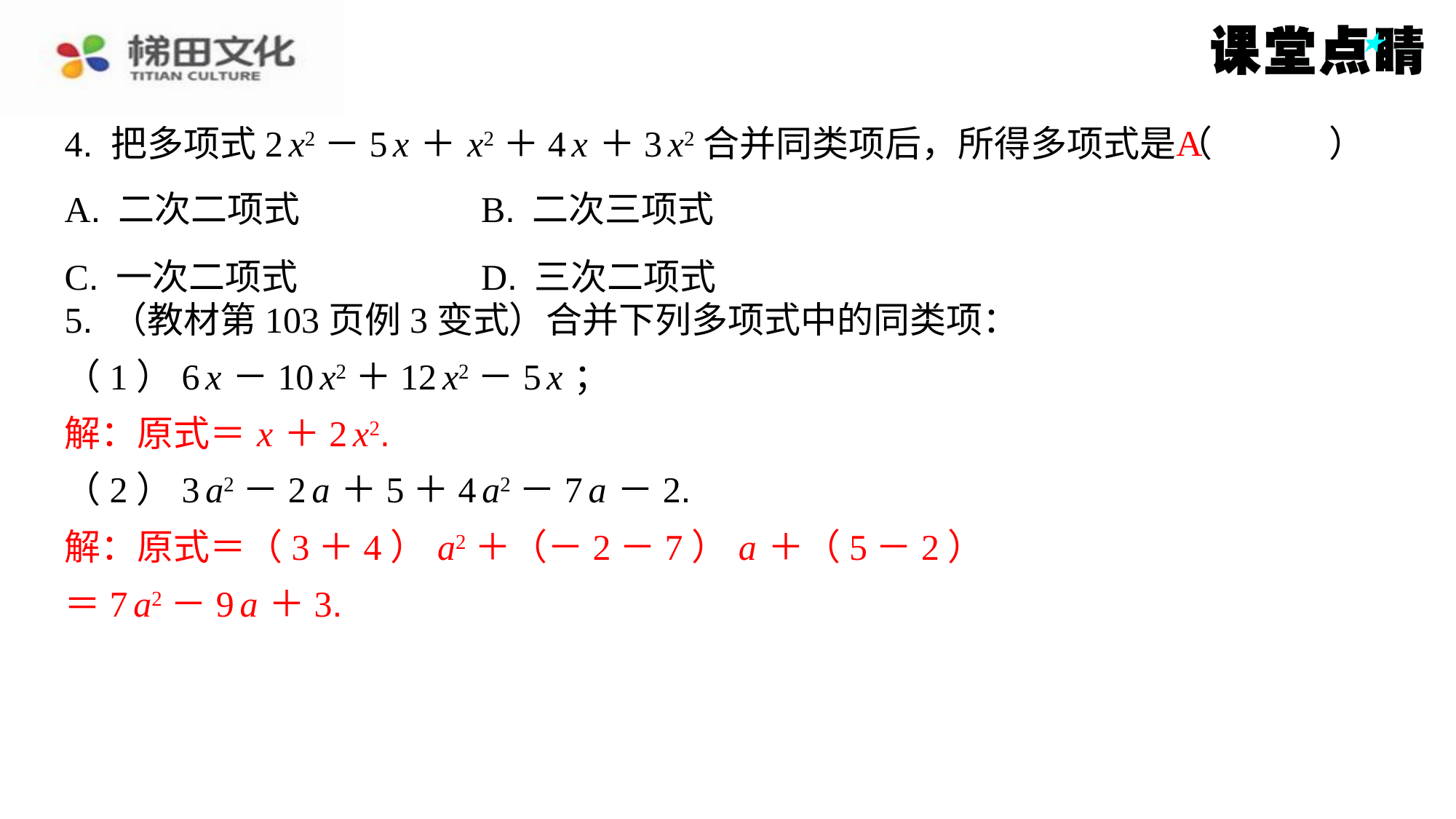

A
4. 把多项式2 x2－5 x ＋ x2＋4 x ＋3 x2合并同类项后，所得多项式是（　A　）
| A. 二次二项式 | B. 二次三项式 |
| --- | --- |
| C. 一次二项式 | D. 三次二项式 |
5. （教材第103页例3变式）合并下列多项式中的同类项：
（1）6 x －10 x2＋12 x2－5 x ；
解：原式＝ x ＋2 x2.
（2）3 a2－2 a ＋5＋4 a2－7 a －2.
解：原式＝（3＋4） a2＋（－2－7） a ＋（5－2）
＝7 a2－9 a ＋3.
解：原式＝ x ＋2 x2.
解：原式＝（3＋4） a2＋（－2－7） a ＋（5－2）
＝7 a2－9 a ＋3.